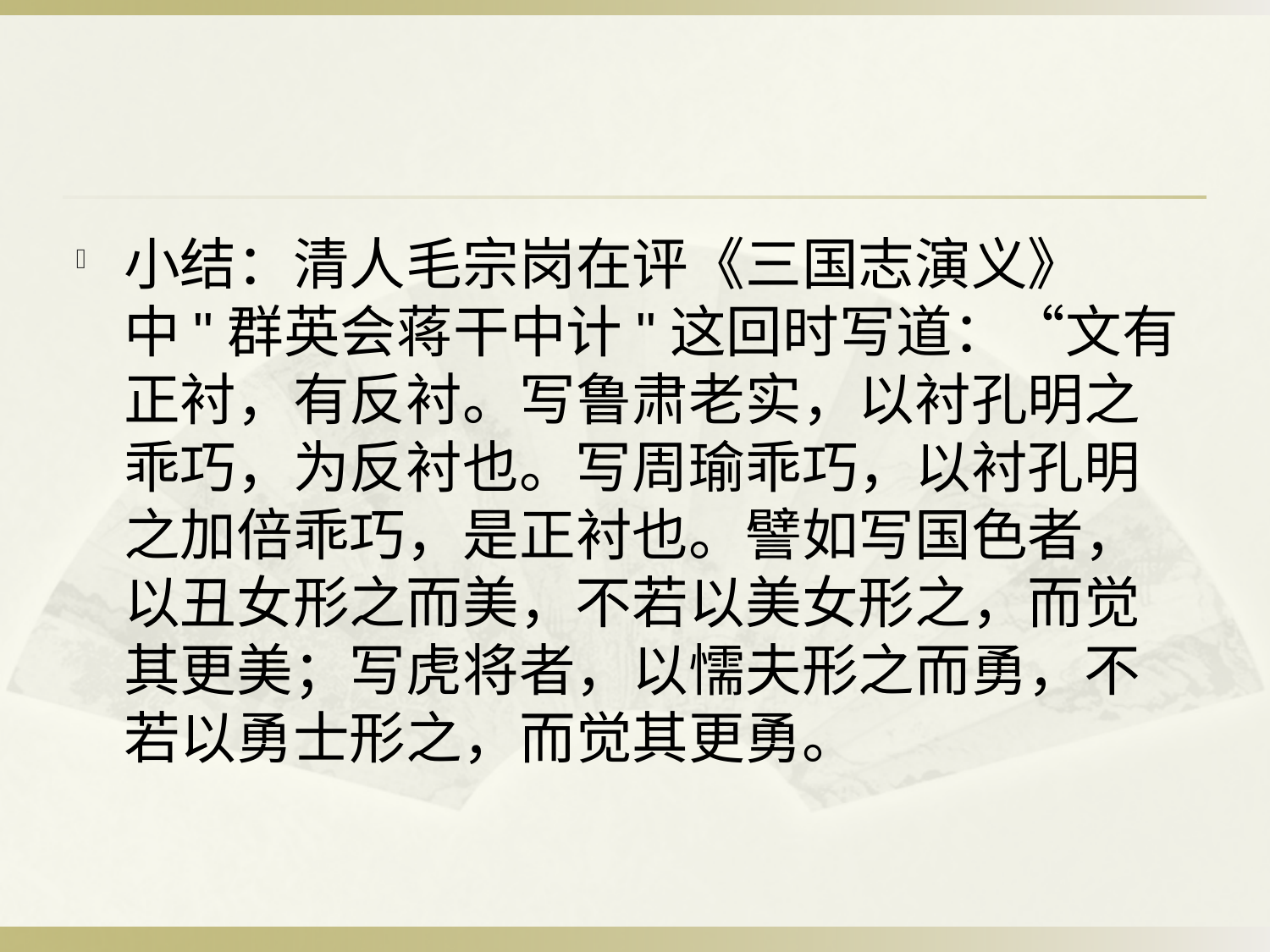

#
小结：清人毛宗岗在评《三国志演义》中"群英会蒋干中计"这回时写道：“文有正衬，有反衬。写鲁肃老实，以衬孔明之乖巧，为反衬也。写周瑜乖巧，以衬孔明之加倍乖巧，是正衬也。譬如写国色者，以丑女形之而美，不若以美女形之，而觉其更美；写虎将者，以懦夫形之而勇，不若以勇士形之，而觉其更勇。